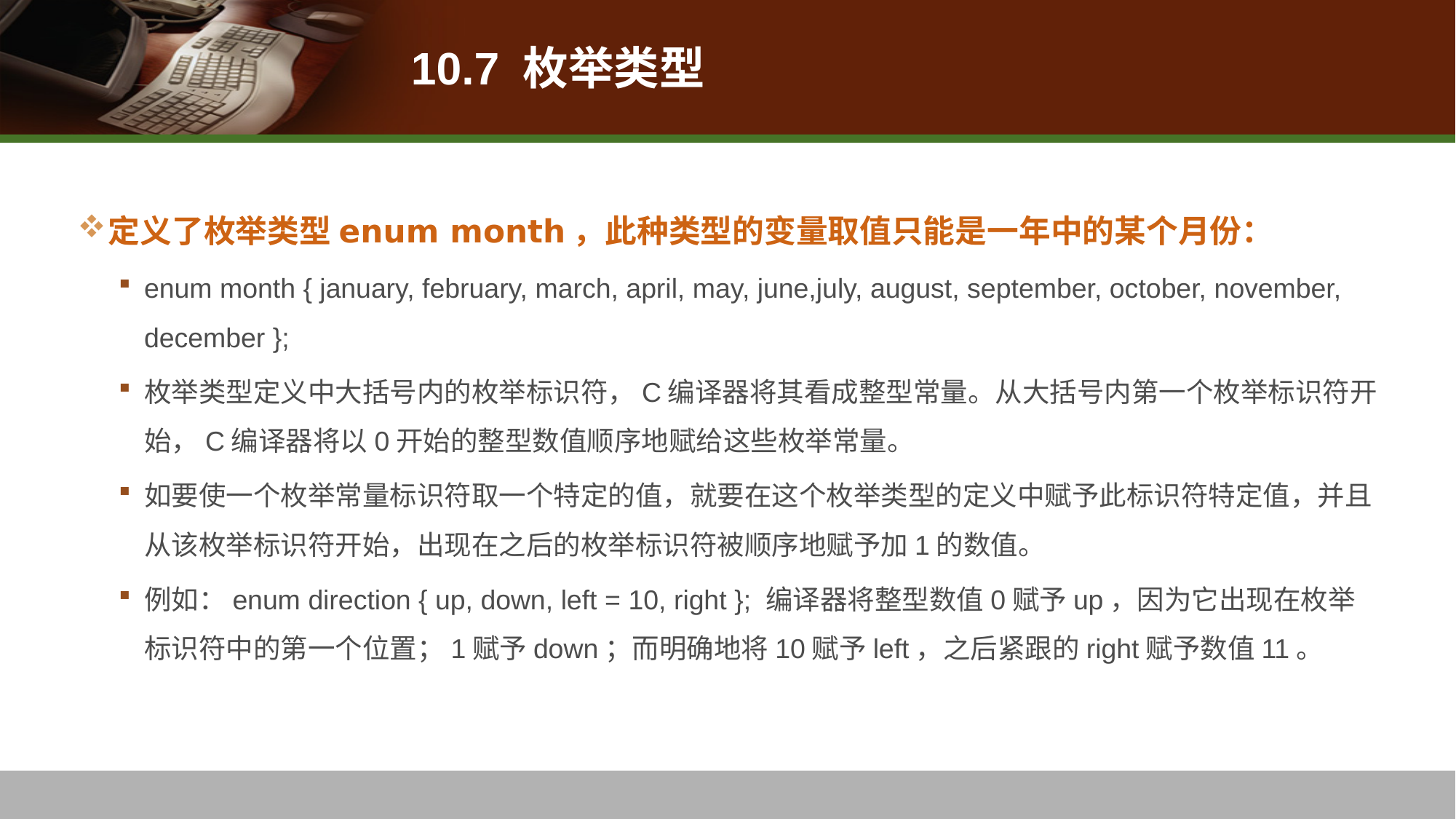

# 10.7 枚举类型
定义了枚举类型enum month，此种类型的变量取值只能是一年中的某个月份：
enum month { january, february, march, april, may, june,july, august, september, october, november, december };
枚举类型定义中大括号内的枚举标识符，C编译器将其看成整型常量。从大括号内第一个枚举标识符开始，C编译器将以0开始的整型数值顺序地赋给这些枚举常量。
如要使一个枚举常量标识符取一个特定的值，就要在这个枚举类型的定义中赋予此标识符特定值，并且从该枚举标识符开始，出现在之后的枚举标识符被顺序地赋予加1的数值。
例如：enum direction { up, down, left = 10, right }; 编译器将整型数值0赋予up，因为它出现在枚举标识符中的第一个位置；1赋予down；而明确地将10赋予left，之后紧跟的right赋予数值11。